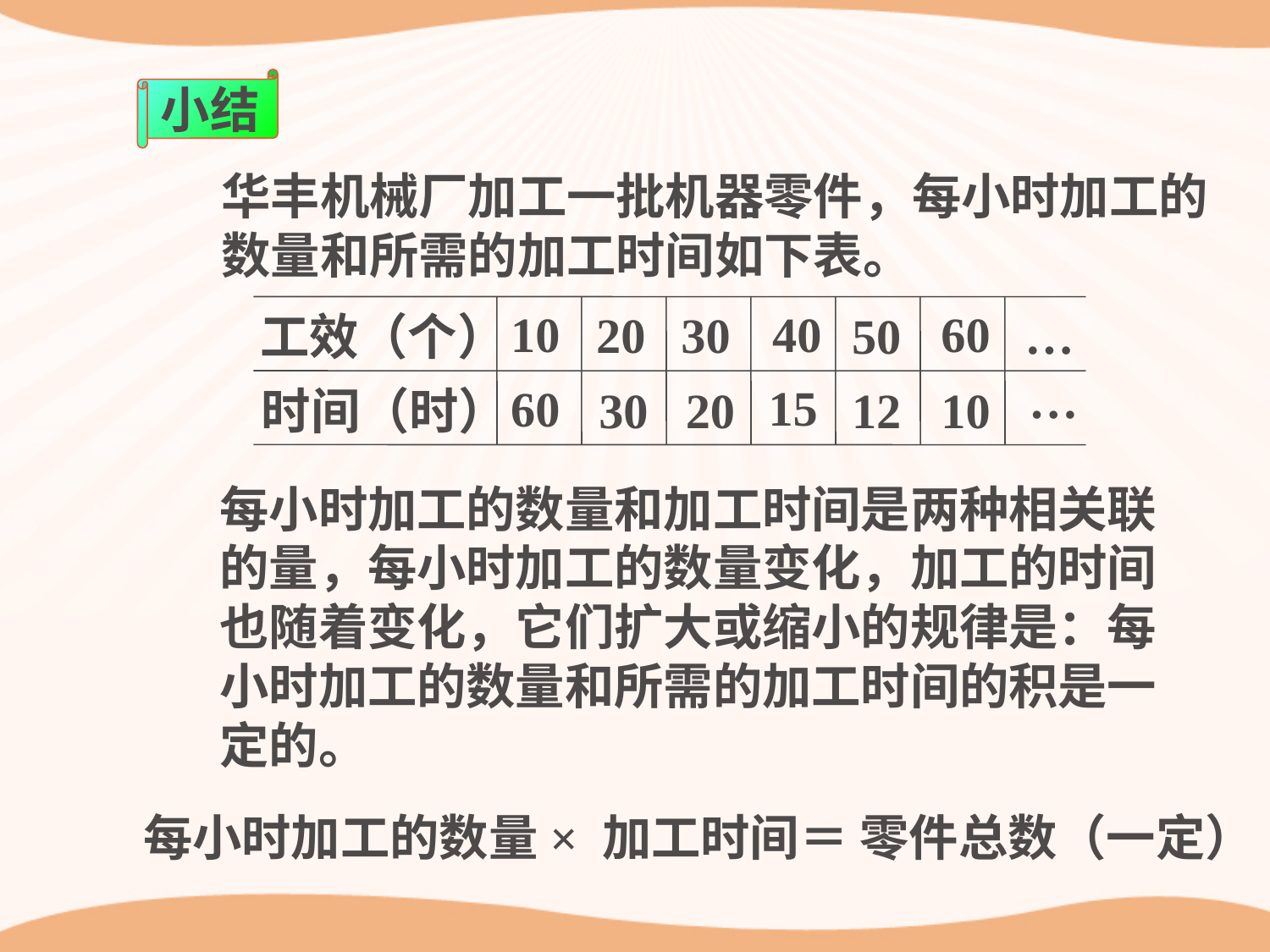

小结

华丰机械厂加工一批机器零件，每小时加工的
数量和所需的加工时间如下表。

10

40

60

20
30
…
50
工效（个）
…

15
60
30
20
12
10
时间（时）

每小时加工的数量和加工时间是两种相关联的量，每小时加工的数量变化，加工的时间也随着变化，它们扩大或缩小的规律是：每小时加工的数量和所需的加工时间的积是一定的。
 每小时加工的数量× 加工时间＝ 零件总数（一定）